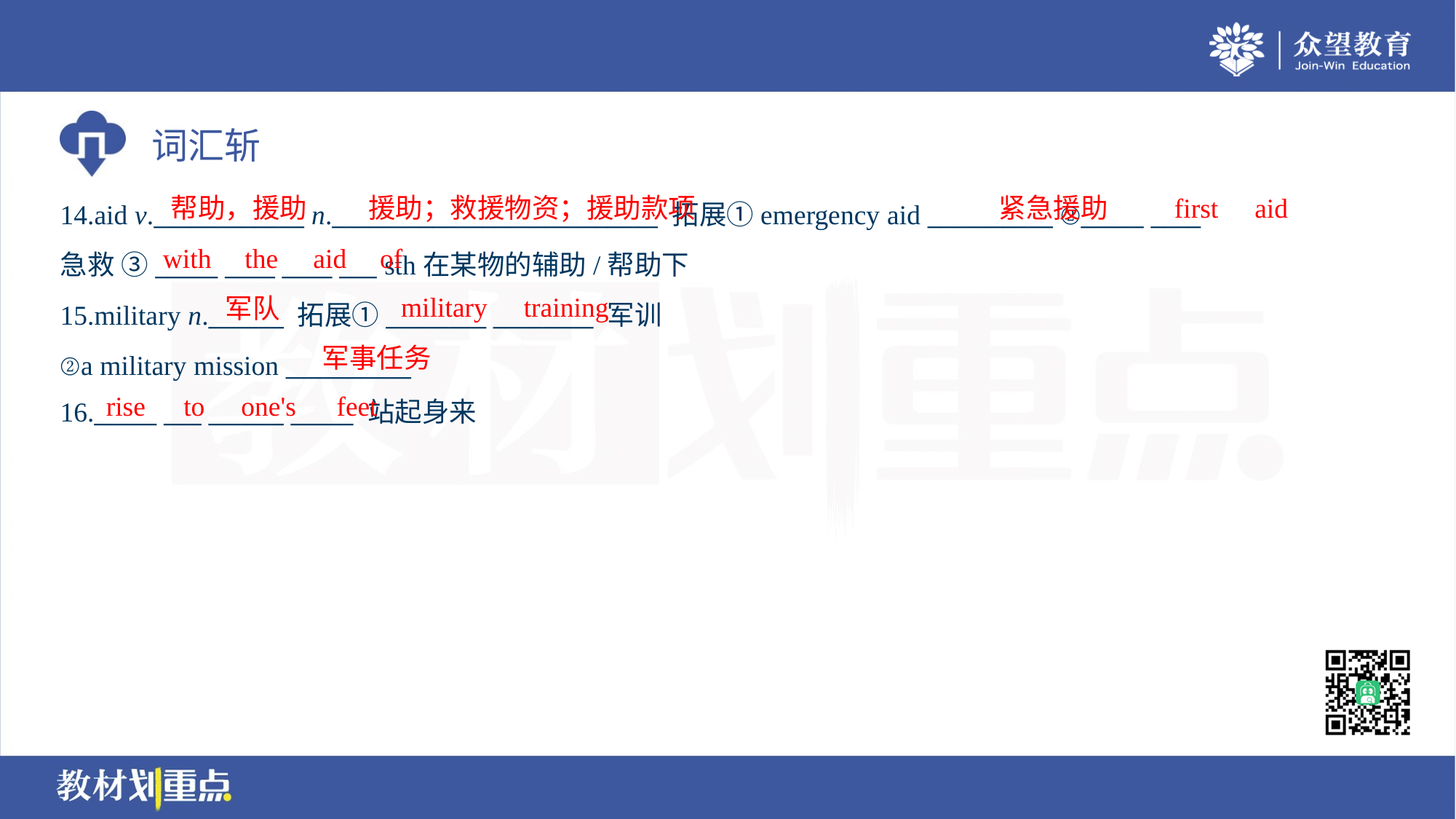

帮助，援助
援助；救援物资；援助款项
紧急援助
first
aid
14.aid v.____________ n.__________________________ 拓展①emergency aid __________ ②_____ ____
急救 ③_____ ____ ____ ___ sth在某物的辅助/帮助下
15.military n.______ 拓展①________ ________ 军训
②a military mission __________
16._____ ___ ______ _____ 站起身来
with
the
aid
of
military
training
军队
军事任务
rise
to
one's
feet